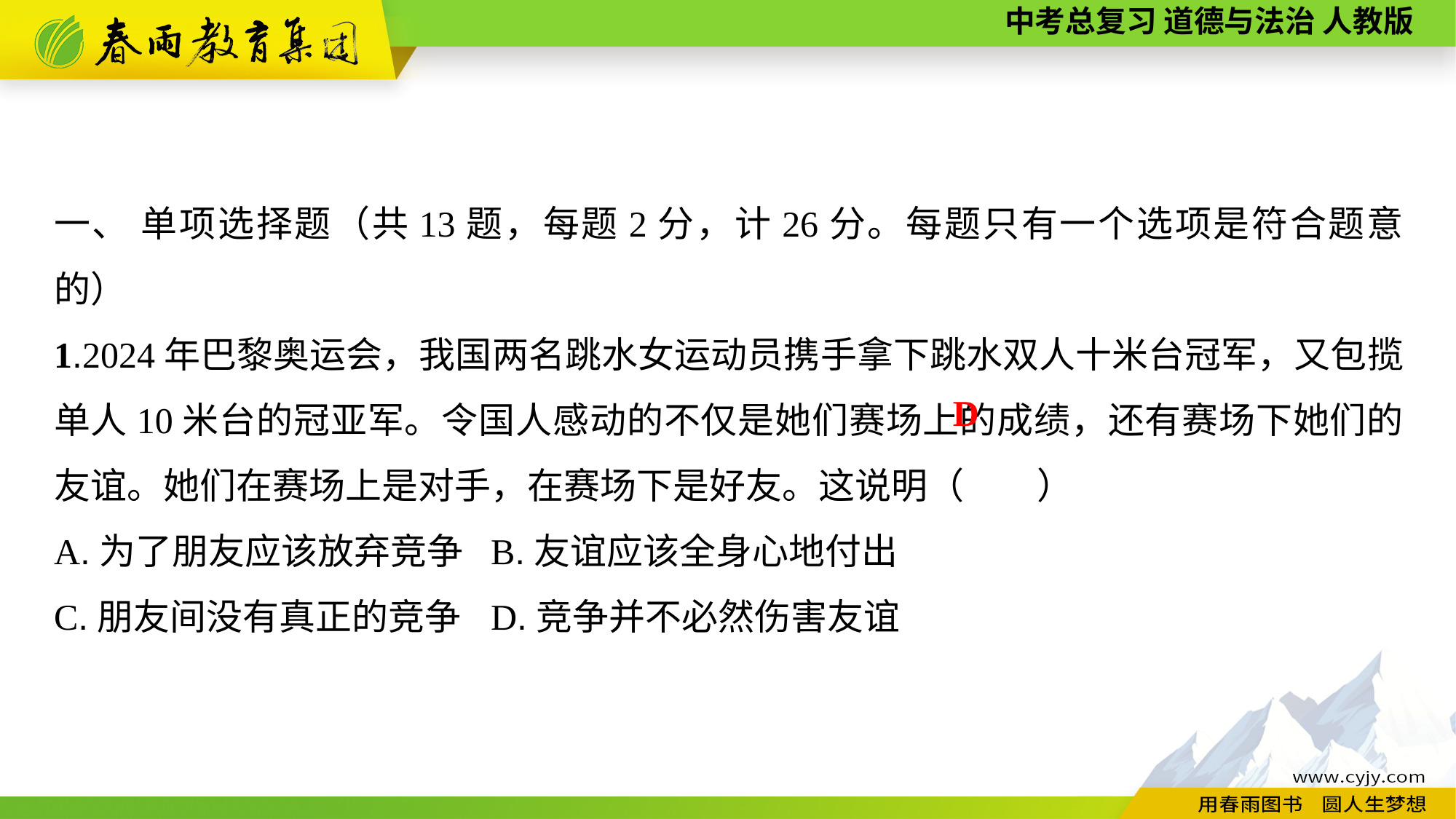

一、 单项选择题（共13题，每题2分，计26分。每题只有一个选项是符合题意的）
1.2024年巴黎奥运会，我国两名跳水女运动员携手拿下跳水双人十米台冠军，又包揽单人10米台的冠亚军。令国人感动的不仅是她们赛场上的成绩，还有赛场下她们的友谊。她们在赛场上是对手，在赛场下是好友。这说明（　　）
A.为了朋友应该放弃竞争	B.友谊应该全身心地付出
C.朋友间没有真正的竞争	D.竞争并不必然伤害友谊
D